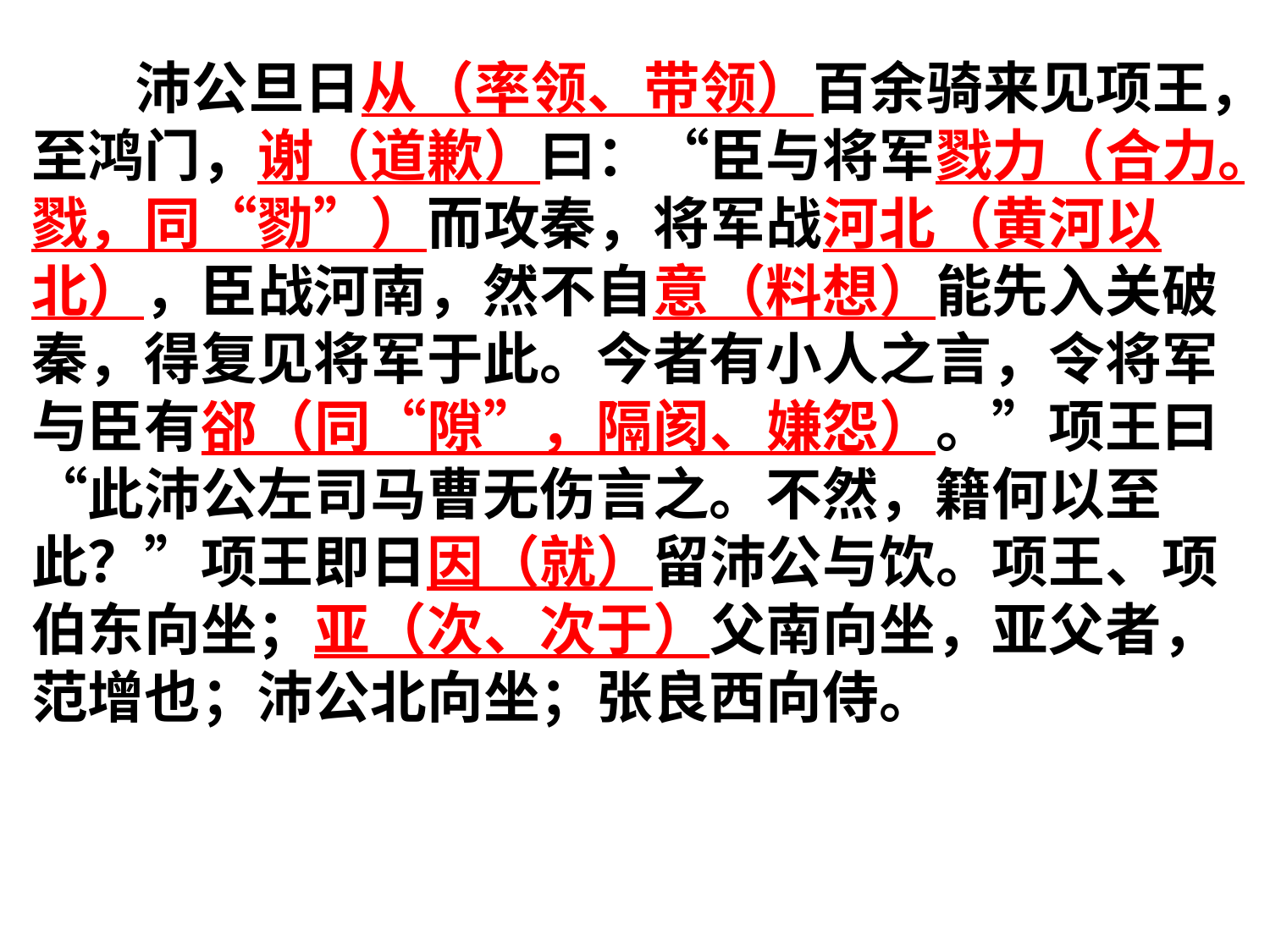

沛公旦日从（率领、带领）百余骑来见项王，至鸿门，谢（道歉）曰：“臣与将军戮力（合力。戮，同“勠”）而攻秦，将军战河北（黄河以北），臣战河南，然不自意（料想）能先入关破秦，得复见将军于此。今者有小人之言，令将军与臣有郤（同“隙”，隔阂、嫌怨）。”项王曰“此沛公左司马曹无伤言之。不然，籍何以至此？”项王即日因（就）留沛公与饮。项王、项伯东向坐；亚（次、次于）父南向坐，亚父者，范增也；沛公北向坐；张良西向侍。